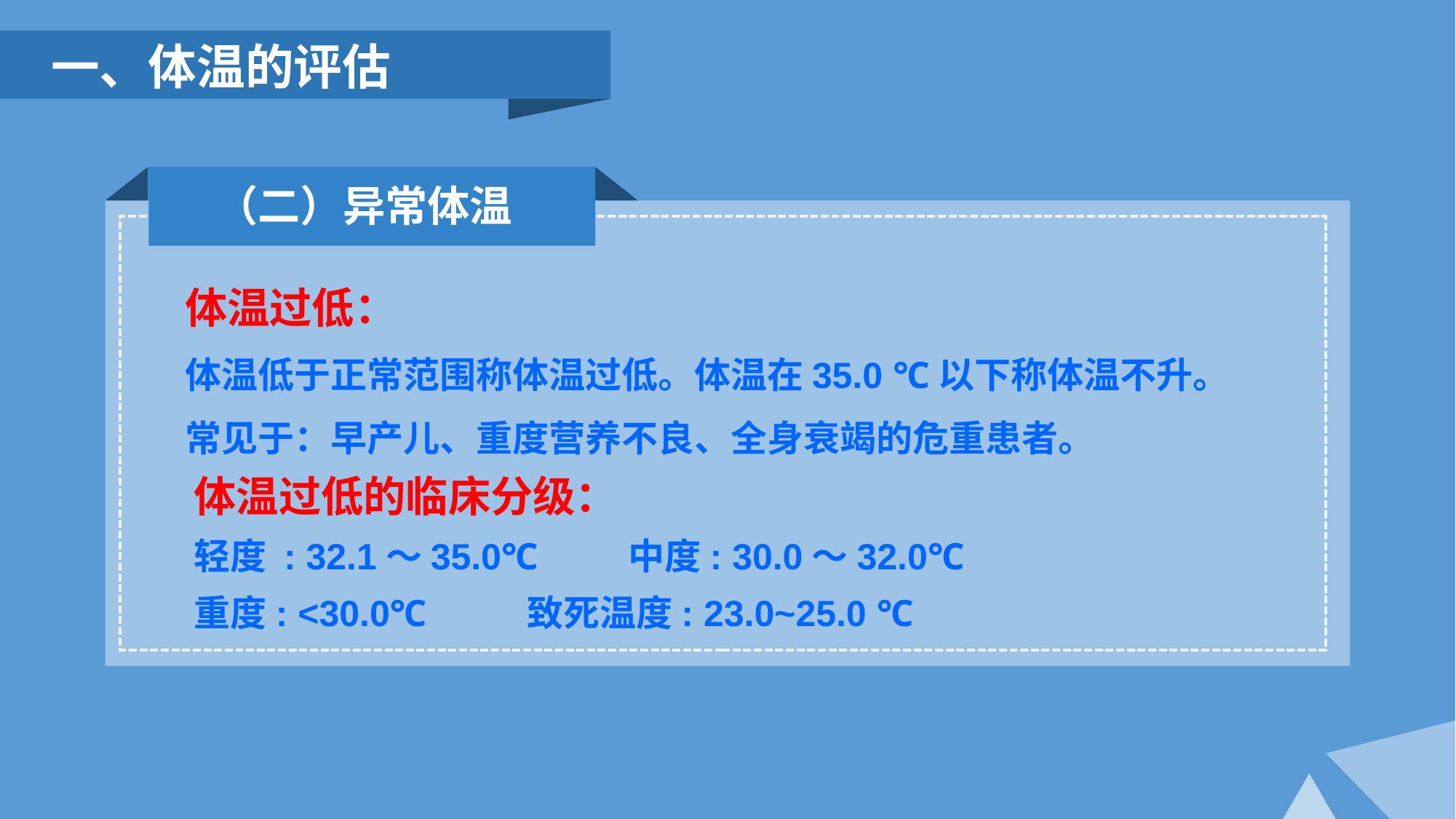

一、体温的评估

（二）异常体温

体温过低：
体温低于正常范围称体温过低。体温在35.0 ℃以下称体温不升。
常见于：早产儿、重度营养不良、全身衰竭的危重患者。
体温过低的临床分级：
轻度 : 32.1～35.0℃        中度: 30.0～32.0℃
重度: <30.0℃         致死温度: 23.0~25.0 ℃